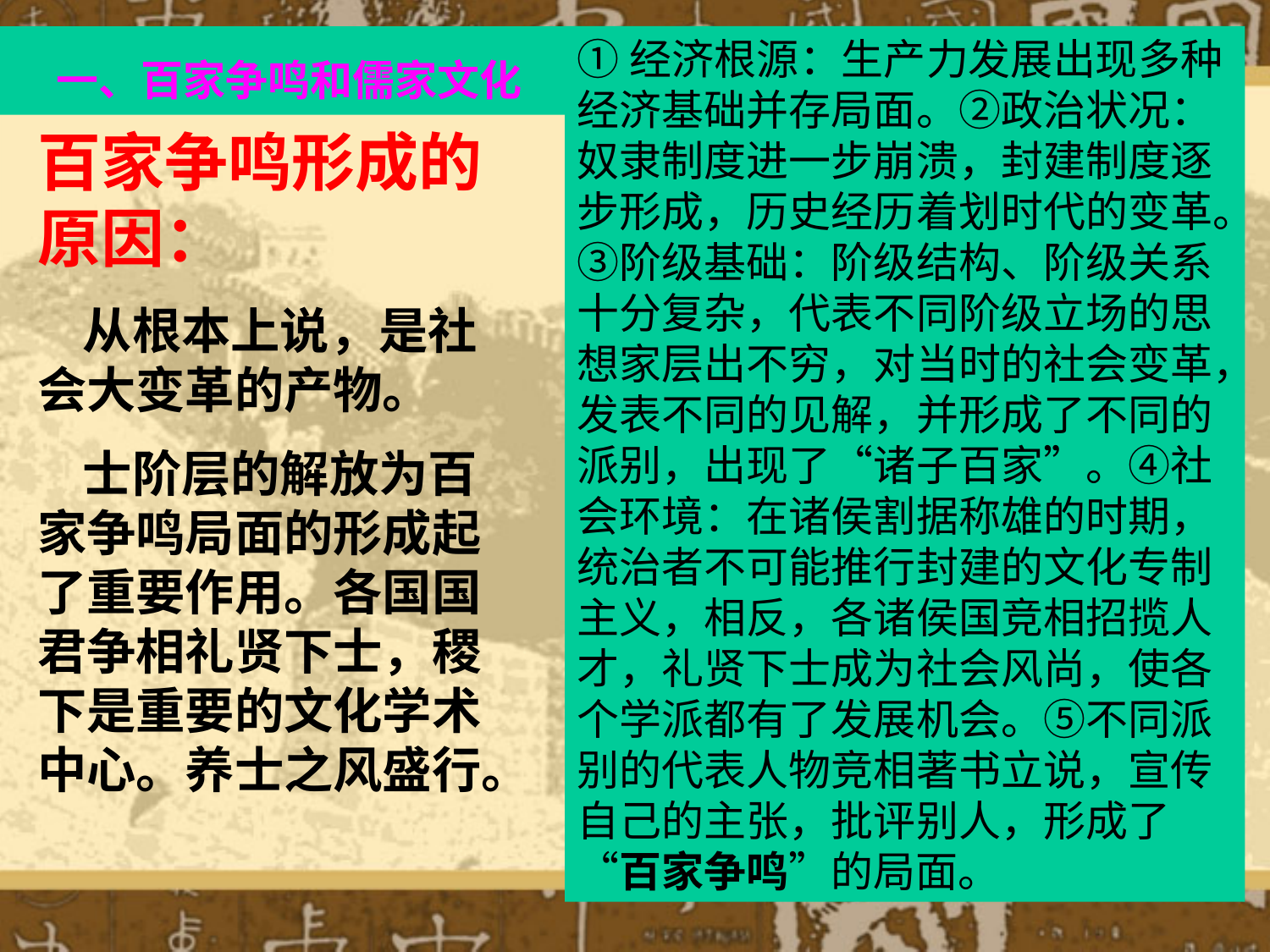

①经济根源：生产力发展出现多种经济基础并存局面。②政治状况：奴隶制度进一步崩溃，封建制度逐步形成，历史经历着划时代的变革。③阶级基础：阶级结构、阶级关系十分复杂，代表不同阶级立场的思想家层出不穷，对当时的社会变革，发表不同的见解，并形成了不同的派别，出现了“诸子百家”。④社会环境：在诸侯割据称雄的时期，统治者不可能推行封建的文化专制主义，相反，各诸侯国竞相招揽人才，礼贤下士成为社会风尚，使各个学派都有了发展机会。⑤不同派别的代表人物竞相著书立说，宣传自己的主张，批评别人，形成了“百家争鸣”的局面。
  一、百家争鸣和儒家文化
百家争鸣形成的原因：
   从根本上说，是社会大变革的产物。
   士阶层的解放为百家争鸣局面的形成起了重要作用。各国国君争相礼贤下士，稷下是重要的文化学术中心。养士之风盛行。